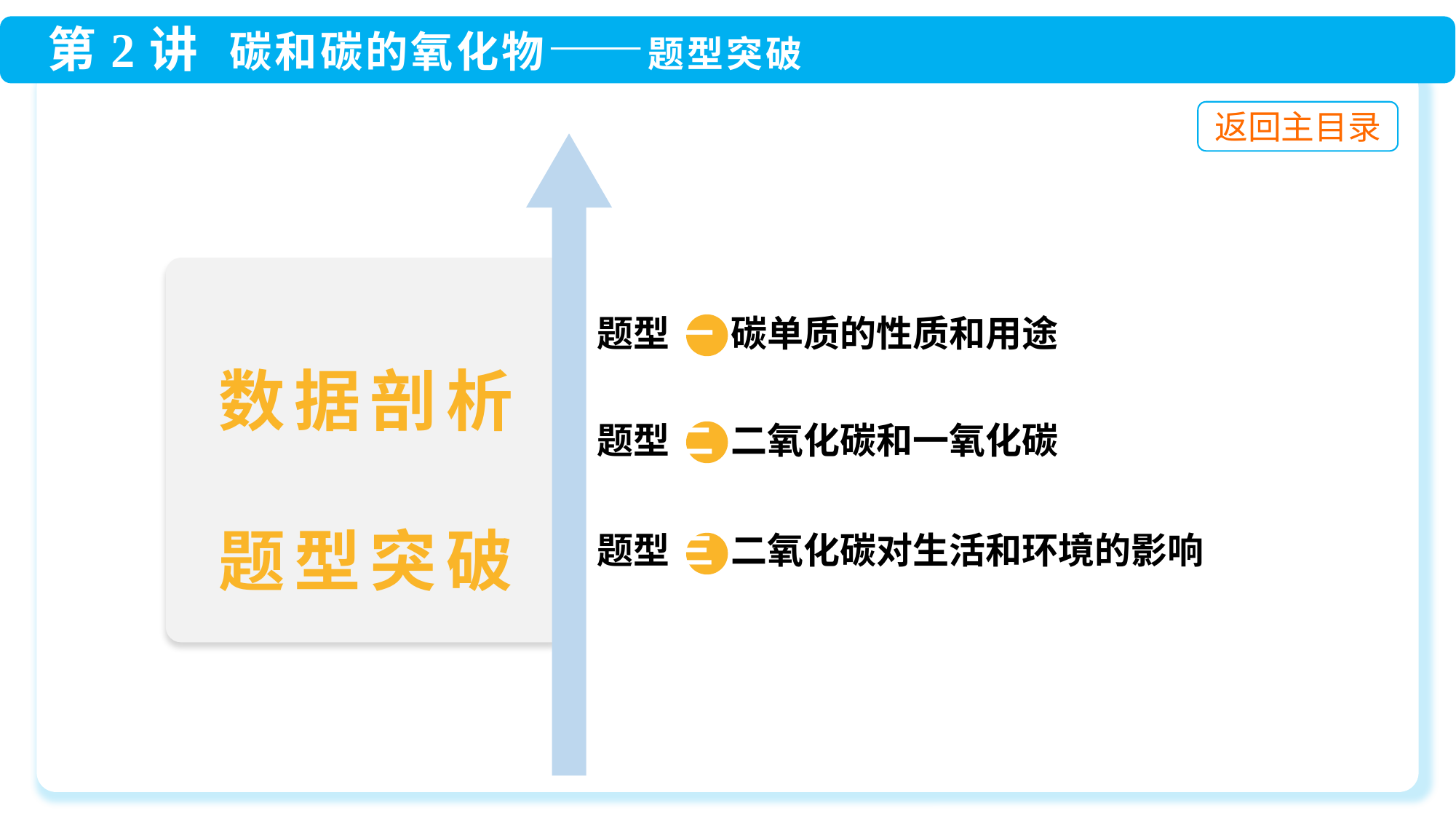

题型 一  碳单质的性质和用途
题型 二  二氧化碳和一氧化碳
题型 三  二氧化碳对生活和环境的影响

数据剖析
题型突破